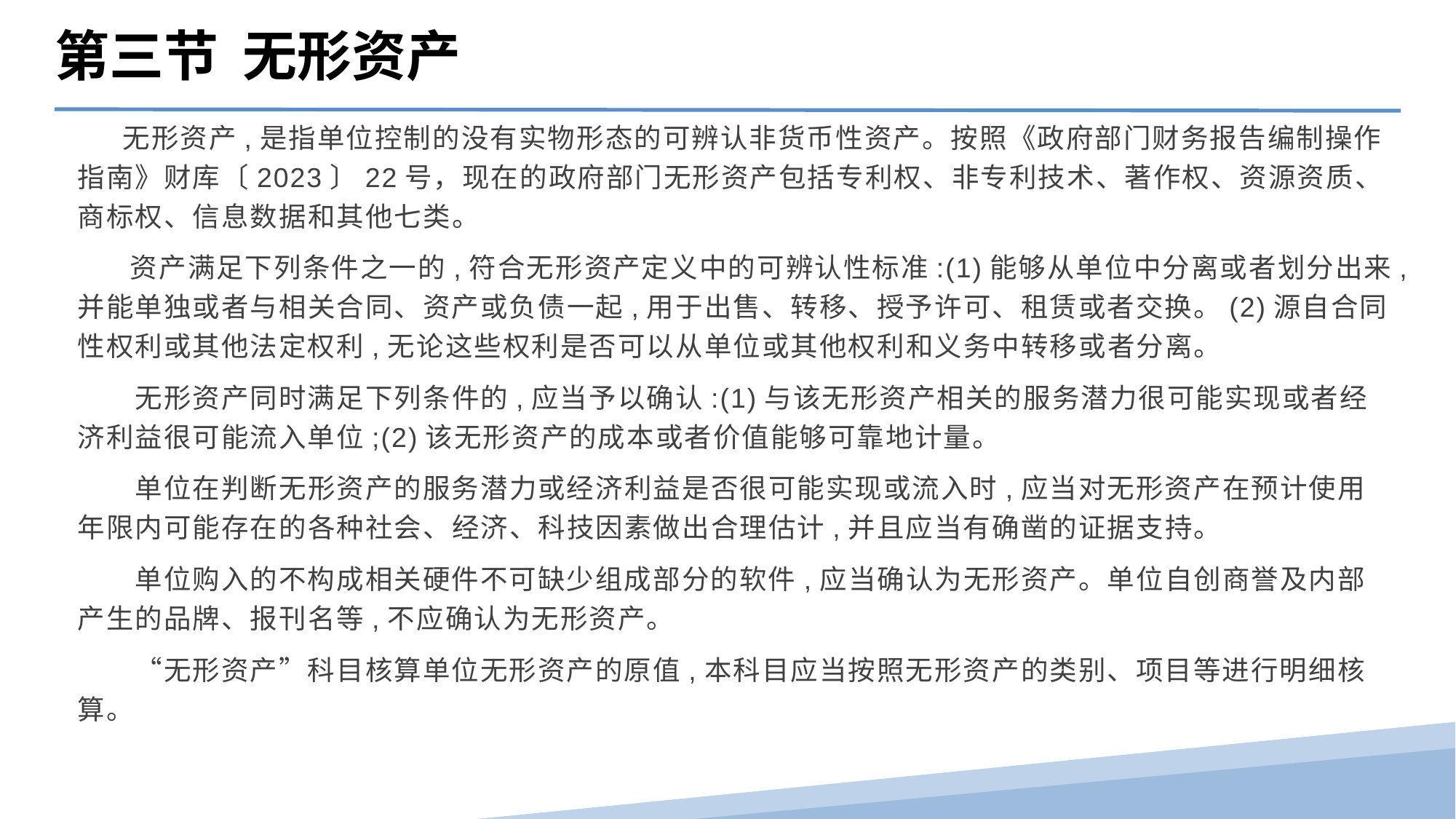

第三节  无形资产
     无形资产,是指单位控制的没有实物形态的可辨认非货币性资产。按照《政府部门财务报告编制操作指南》财库〔2023〕22号，现在的政府部门无形资产包括专利权、非专利技术、著作权、资源资质、商标权、信息数据和其他七类。
      资产满足下列条件之一的,符合无形资产定义中的可辨认性标准:(1)能够从单位中分离或者划分出来,并能单独或者与相关合同、资产或负债一起,用于出售、转移、授予许可、租赁或者交换。(2)源自合同性权利或其他法定权利,无论这些权利是否可以从单位或其他权利和义务中转移或者分离。
　　无形资产同时满足下列条件的,应当予以确认:(1)与该无形资产相关的服务潜力很可能实现或者经济利益很可能流入单位;(2)该无形资产的成本或者价值能够可靠地计量。
　　单位在判断无形资产的服务潜力或经济利益是否很可能实现或流入时,应当对无形资产在预计使用年限内可能存在的各种社会、经济、科技因素做出合理估计,并且应当有确凿的证据支持。
　　单位购入的不构成相关硬件不可缺少组成部分的软件,应当确认为无形资产。单位自创商誉及内部产生的品牌、报刊名等,不应确认为无形资产。
　　“无形资产”科目核算单位无形资产的原值,本科目应当按照无形资产的类别、项目等进行明细核算。